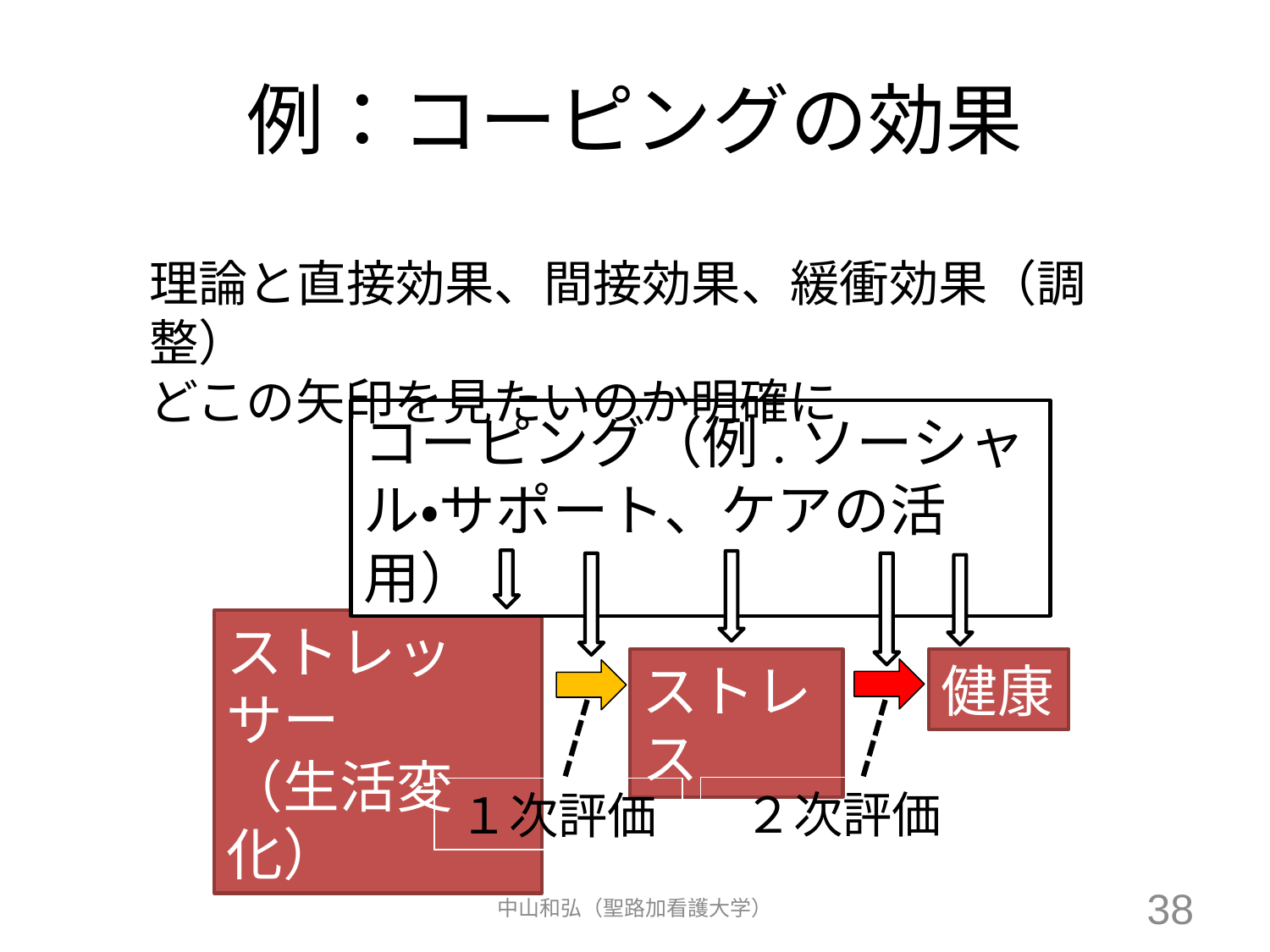

# 例：コーピングの効果
理論と直接効果、間接効果、緩衝効果（調整）
どこの矢印を見たいのか明確に
コーピング（例.ソーシャル・サポート、ケアの活用）

ストレッサー
（生活変化）
ストレス
健康

２次評価
１次評価
中山和弘（聖路加看護大学）
38